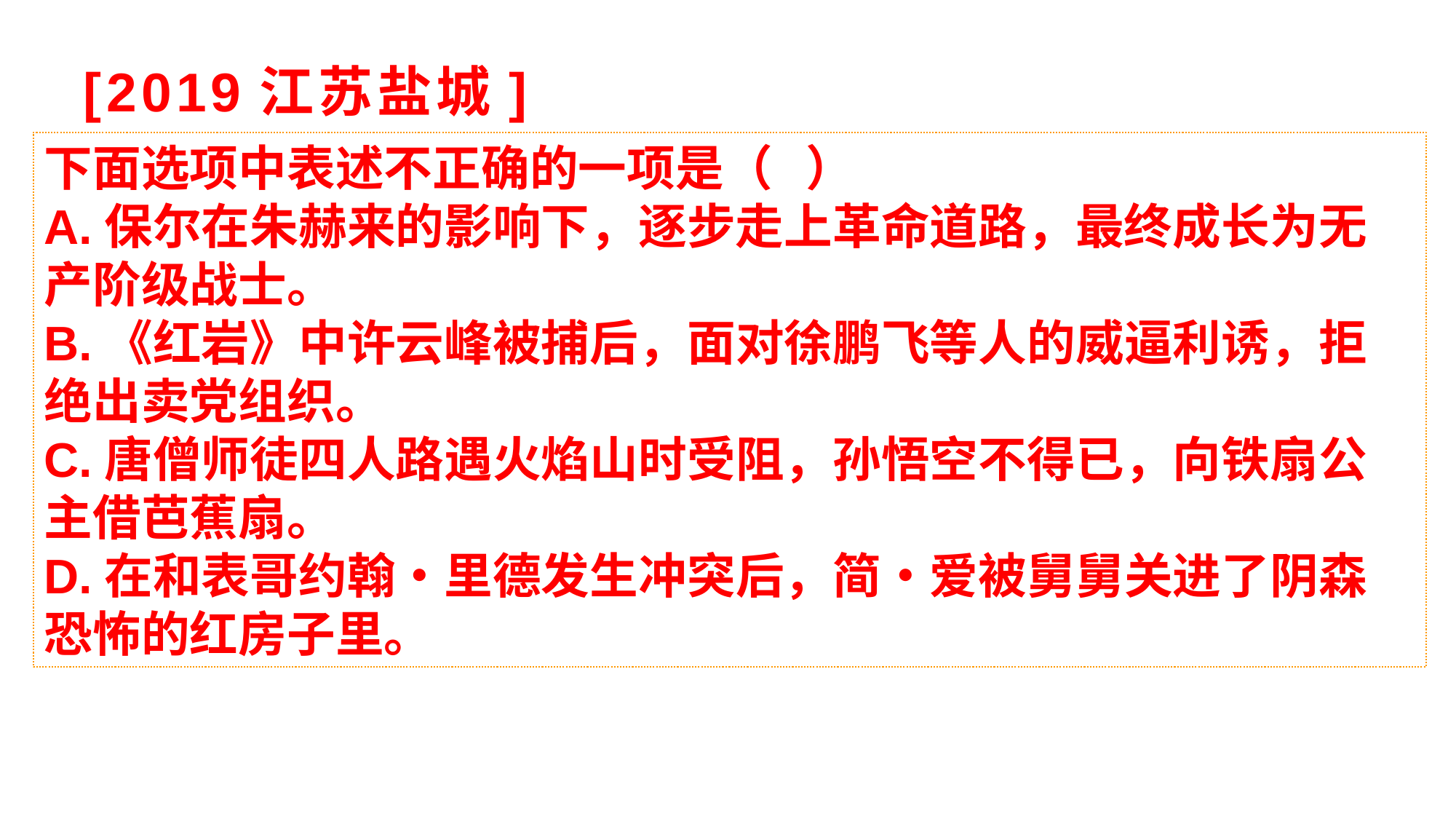

# [2019江苏盐城]
下面选项中表述不正确的一项是（   ）
A.保尔在朱赫来的影响下，逐步走上革命道路，最终成长为无产阶级战士。
B.《红岩》中许云峰被捕后，面对徐鹏飞等人的威逼利诱，拒绝出卖党组织。
C.唐僧师徒四人路遇火焰山时受阻，孙悟空不得已，向铁扇公主借芭蕉扇。
D.在和表哥约翰•里德发生冲突后，简•爱被舅舅关进了阴森恐怖的红房子里。